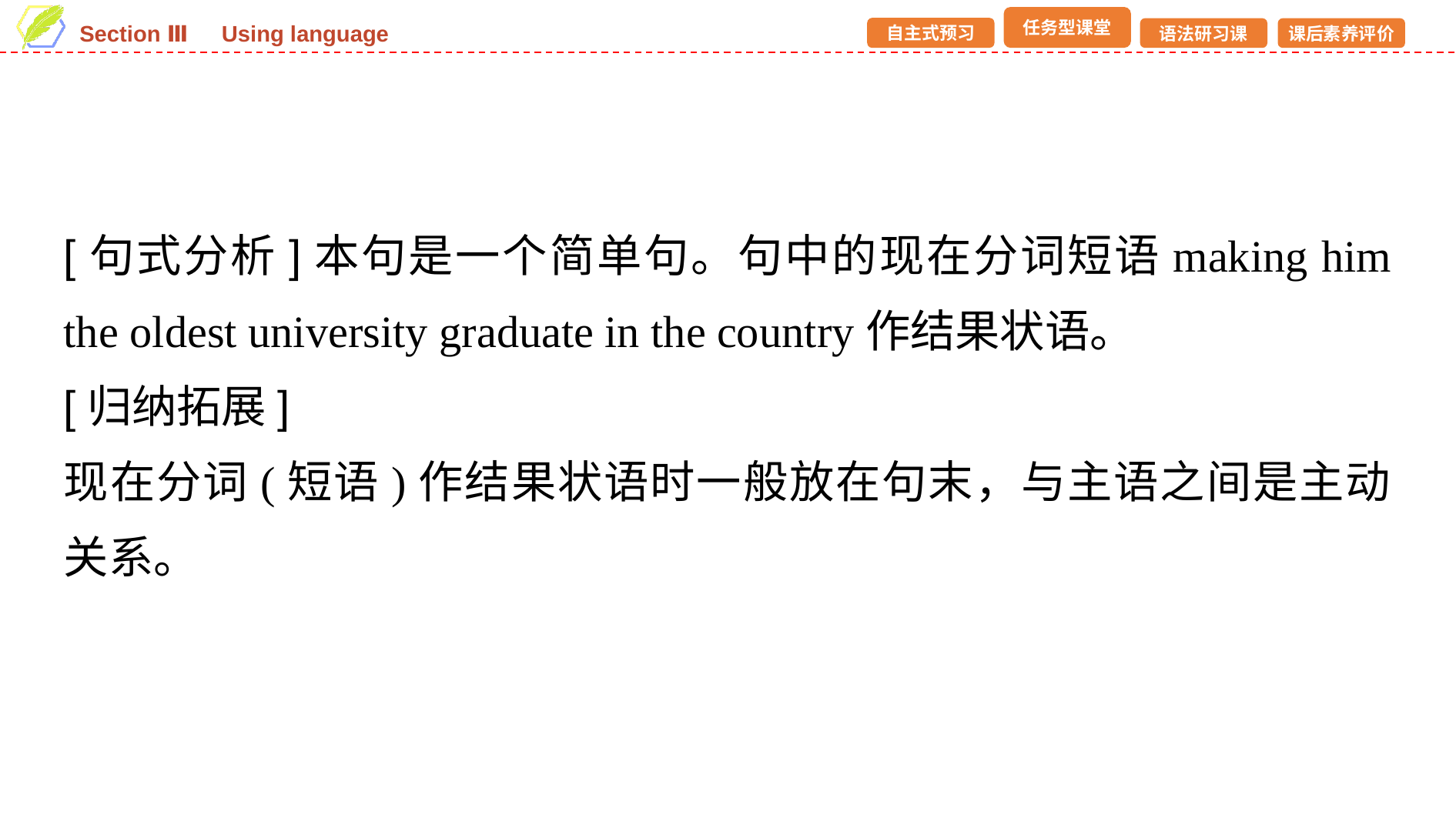

[句式分析]本句是一个简单句。句中的现在分词短语making him the oldest university graduate in the country作结果状语。
[归纳拓展]
现在分词(短语)作结果状语时一般放在句末，与主语之间是主动关系。